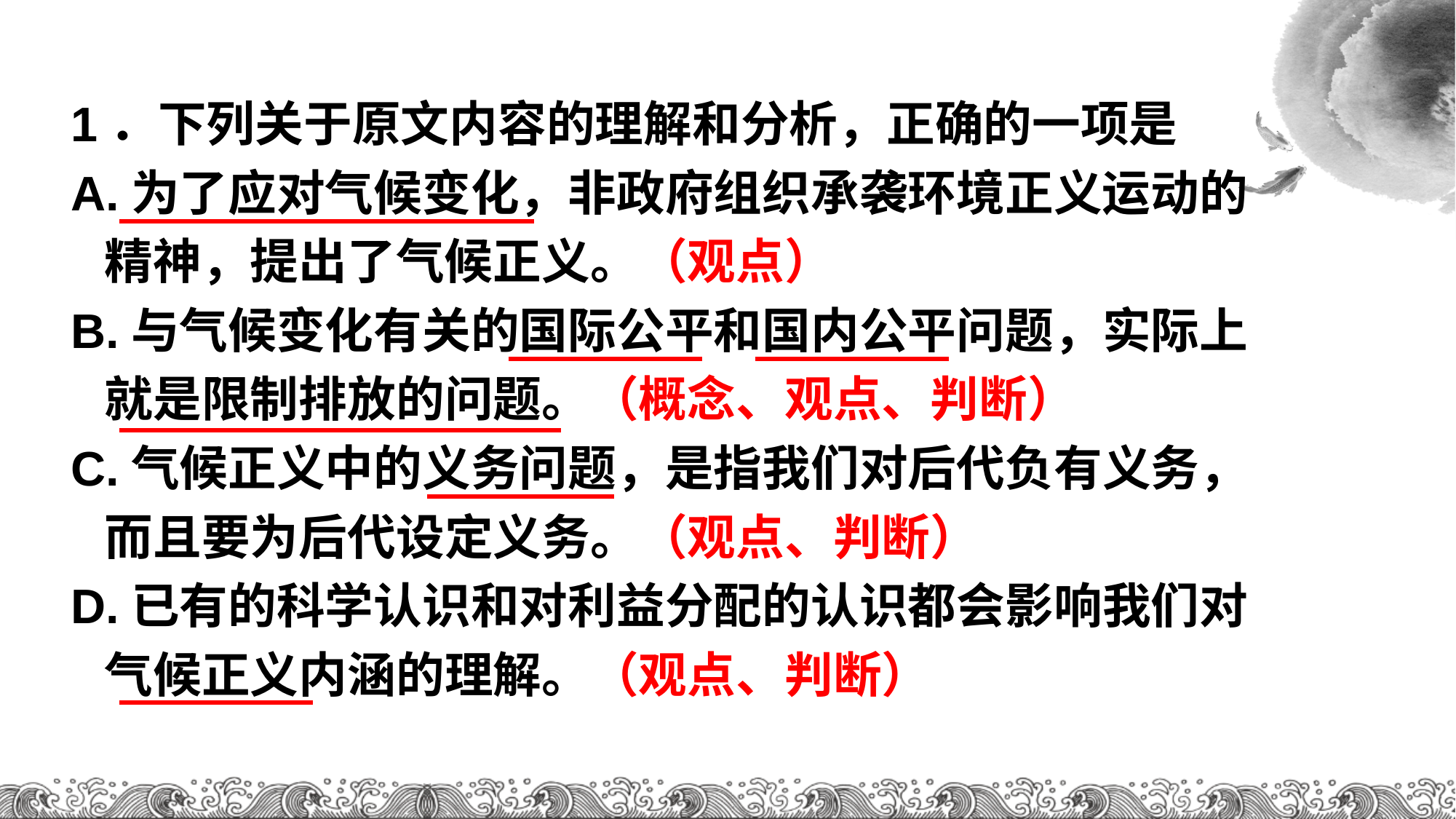

1．下列关于原文内容的理解和分析，正确的一项是
A.为了应对气候变化，非政府组织承袭环境正义运动的
  精神，提出了气候正义。（观点）
B.与气候变化有关的国际公平和国内公平问题，实际上
  就是限制排放的问题。（概念、观点、判断）
C.气候正义中的义务问题，是指我们对后代负有义务，
  而且要为后代设定义务。（观点、判断）
D.已有的科学认识和对利益分配的认识都会影响我们对
  气候正义内涵的理解。（观点、判断）